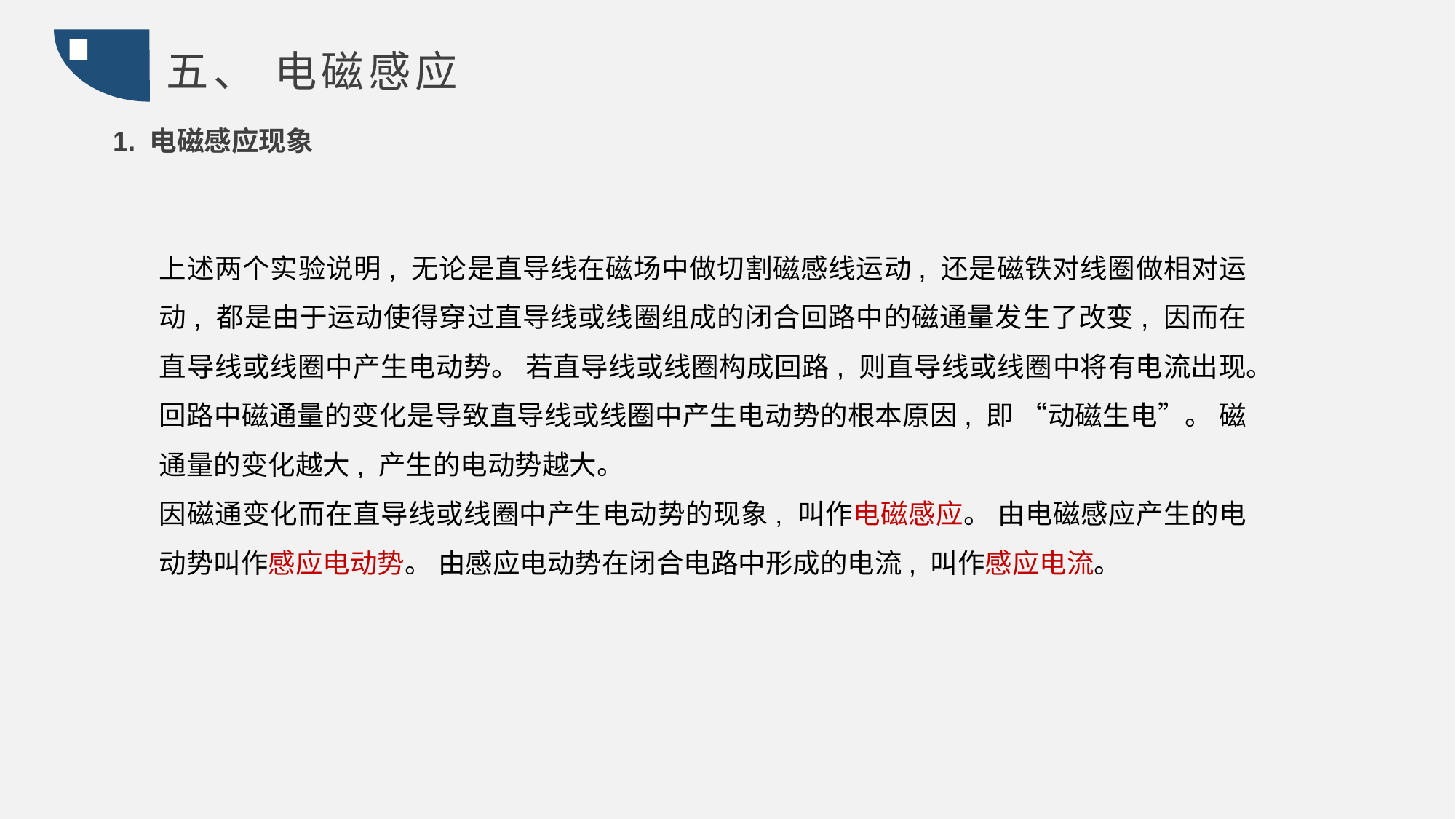

五、 电磁感应
1. 电磁感应现象
上述两个实验说明, 无论是直导线在磁场中做切割磁感线运动, 还是磁铁对线圈做相对运动, 都是由于运动使得穿过直导线或线圈组成的闭合回路中的磁通量发生了改变, 因而在直导线或线圈中产生电动势。 若直导线或线圈构成回路, 则直导线或线圈中将有电流出现。回路中磁通量的变化是导致直导线或线圈中产生电动势的根本原因, 即 “动磁生电”。 磁通量的变化越大, 产生的电动势越大。
因磁通变化而在直导线或线圈中产生电动势的现象, 叫作电磁感应。 由电磁感应产生的电动势叫作感应电动势。 由感应电动势在闭合电路中形成的电流, 叫作感应电流。